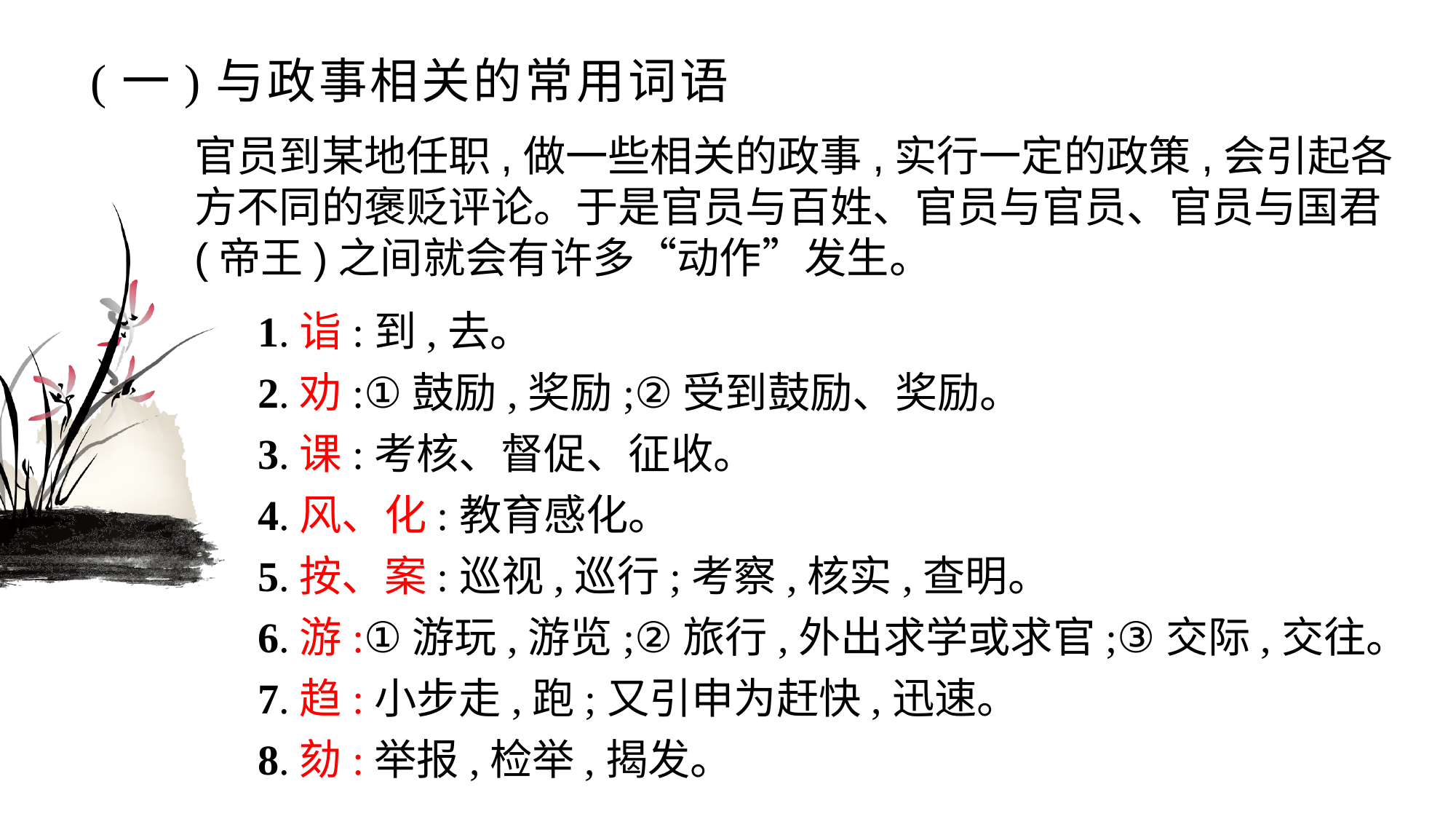

# (一)与政事相关的常用词语
官员到某地任职,做一些相关的政事,实行一定的政策,会引起各方不同的褒贬评论。于是官员与百姓、官员与官员、官员与国君(帝王)之间就会有许多“动作”发生。
1.诣:到,去。
2.劝:①鼓励,奖励;②受到鼓励、奖励。
3.课:考核、督促、征收。
4.风、化:教育感化。
5.按、案:巡视,巡行;考察,核实,查明。
6.游:①游玩,游览;②旅行,外出求学或求官;③交际,交往。
7.趋:小步走,跑;又引申为赶快,迅速。
8.劾:举报,检举,揭发。